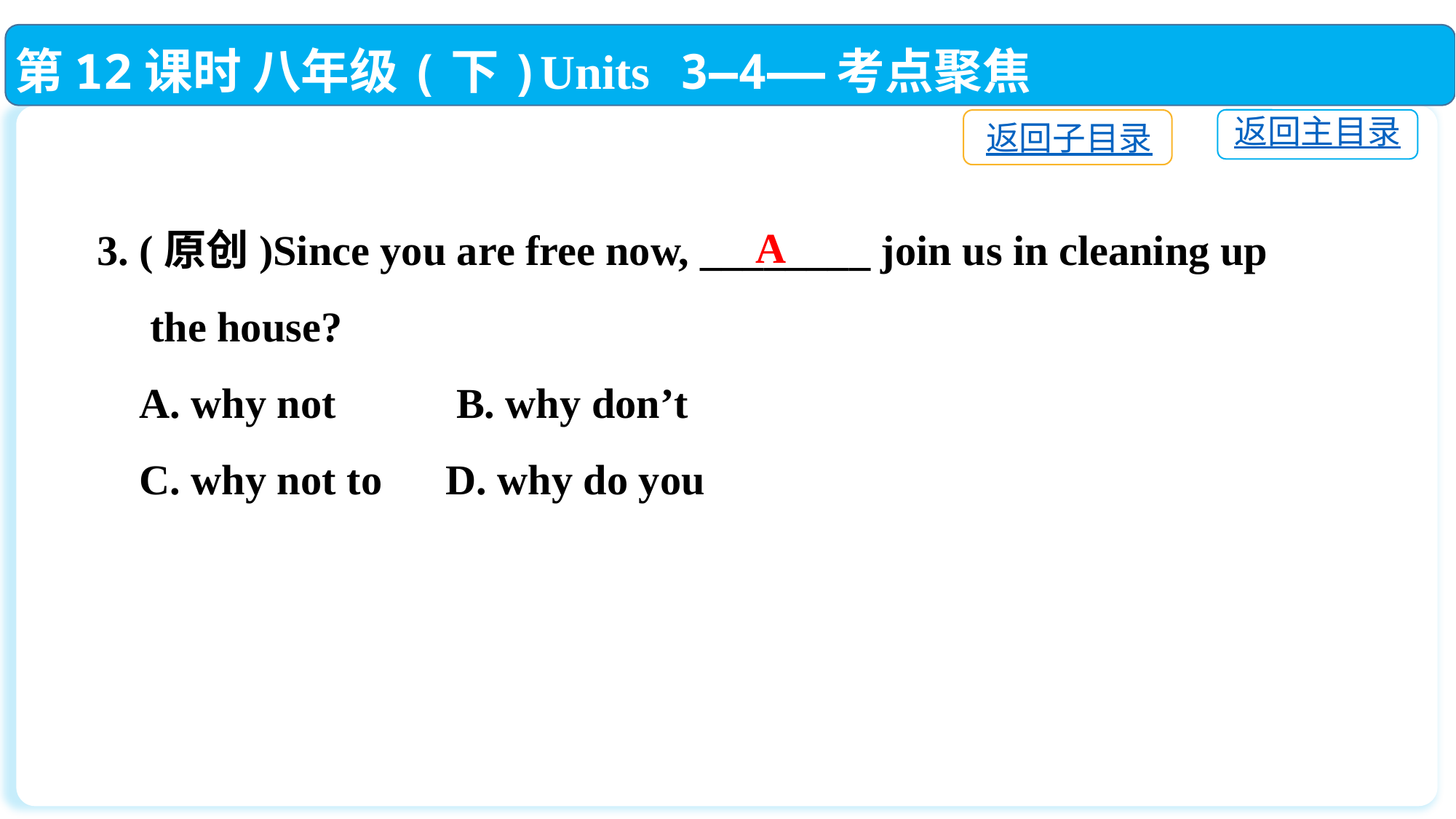

第12课时 八年级(下)Units 3—4——考点聚焦

返回主目录

返回子目录
3. (原创)Since you are free now, ________ join us in cleaning up
     the house?
    A. why not 	   B. why don’t
    C. why not to 	  D. why do you
A